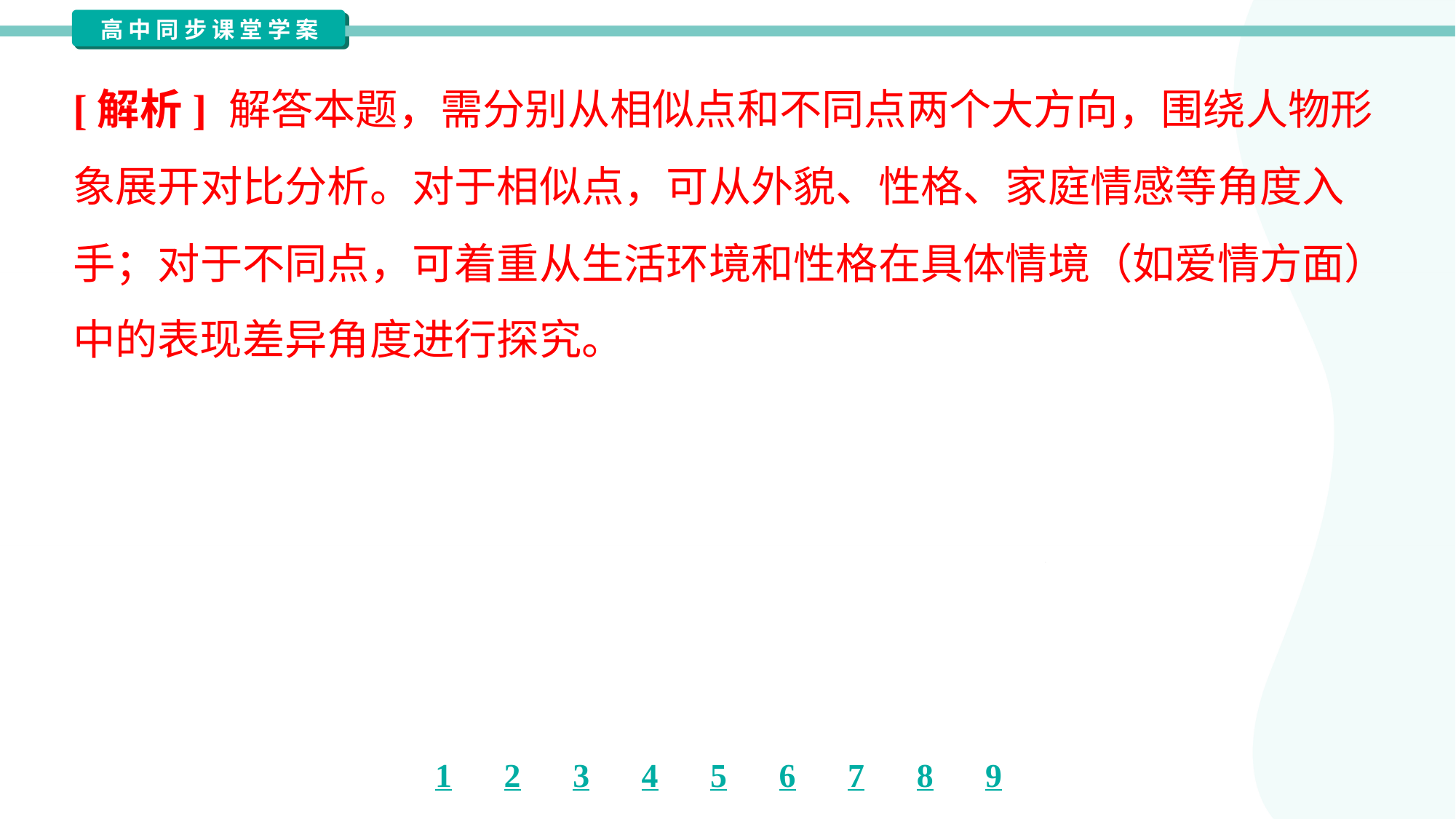

[解析] 解答本题，需分别从相似点和不同点两个大方向，围绕人物形
象展开对比分析。对于相似点，可从外貌、性格、家庭情感等角度入
手；对于不同点，可着重从生活环境和性格在具体情境（如爱情方面）
中的表现差异角度进行探究。